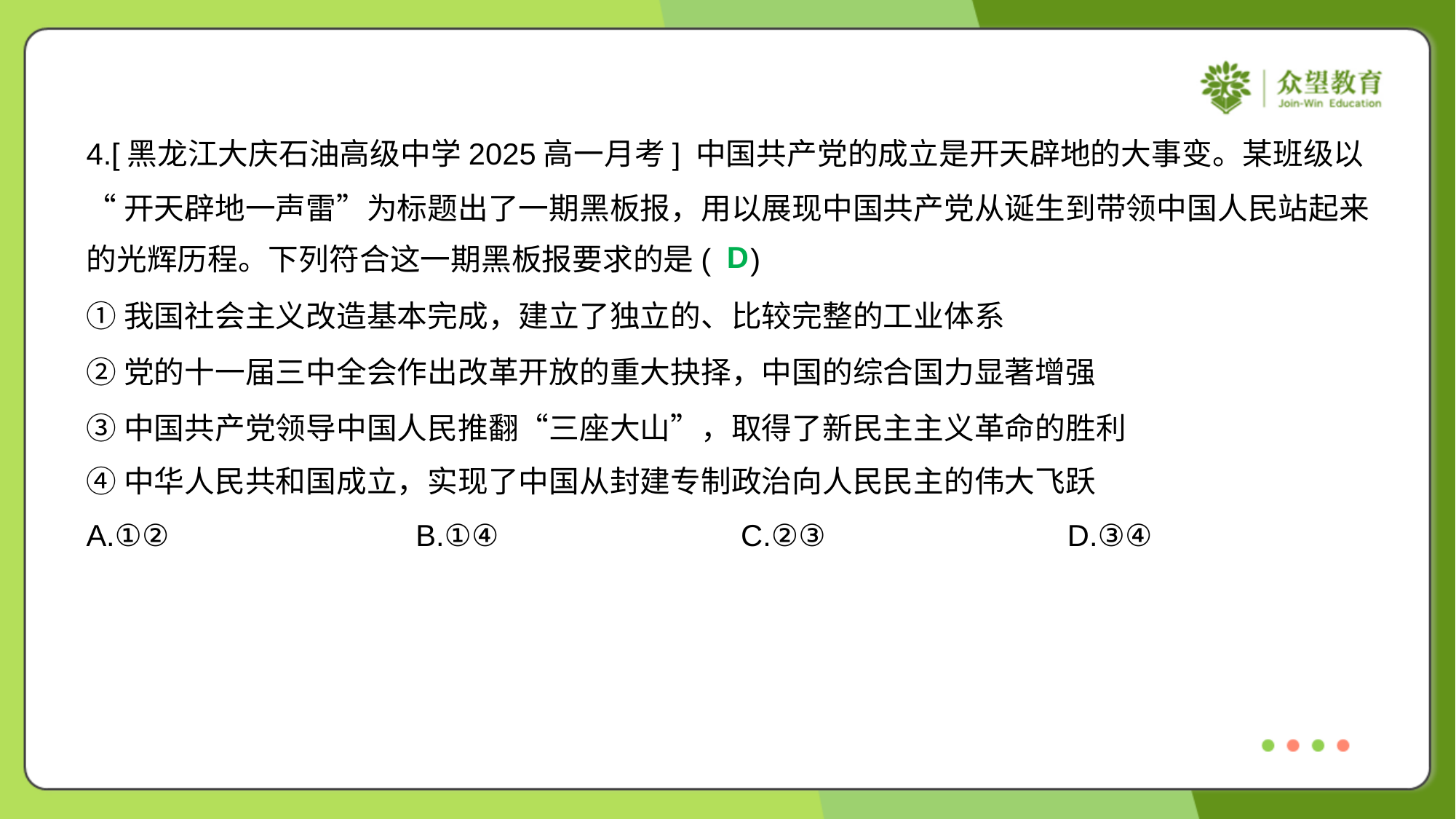

4.[黑龙江大庆石油高级中学2025高一月考] 中国共产党的成立是开天辟地的大事变。某班级以
“开天辟地一声雷”为标题出了一期黑板报，用以展现中国共产党从诞生到带领中国人民站起来
的光辉历程。下列符合这一期黑板报要求的是(     )
D
①我国社会主义改造基本完成，建立了独立的、比较完整的工业体系
②党的十一届三中全会作出改革开放的重大抉择，中国的综合国力显著增强
③中国共产党领导中国人民推翻“三座大山”，取得了新民主主义革命的胜利
④中华人民共和国成立，实现了中国从封建专制政治向人民民主的伟大飞跃
A.①②	B.①④	C.②③	D.③④